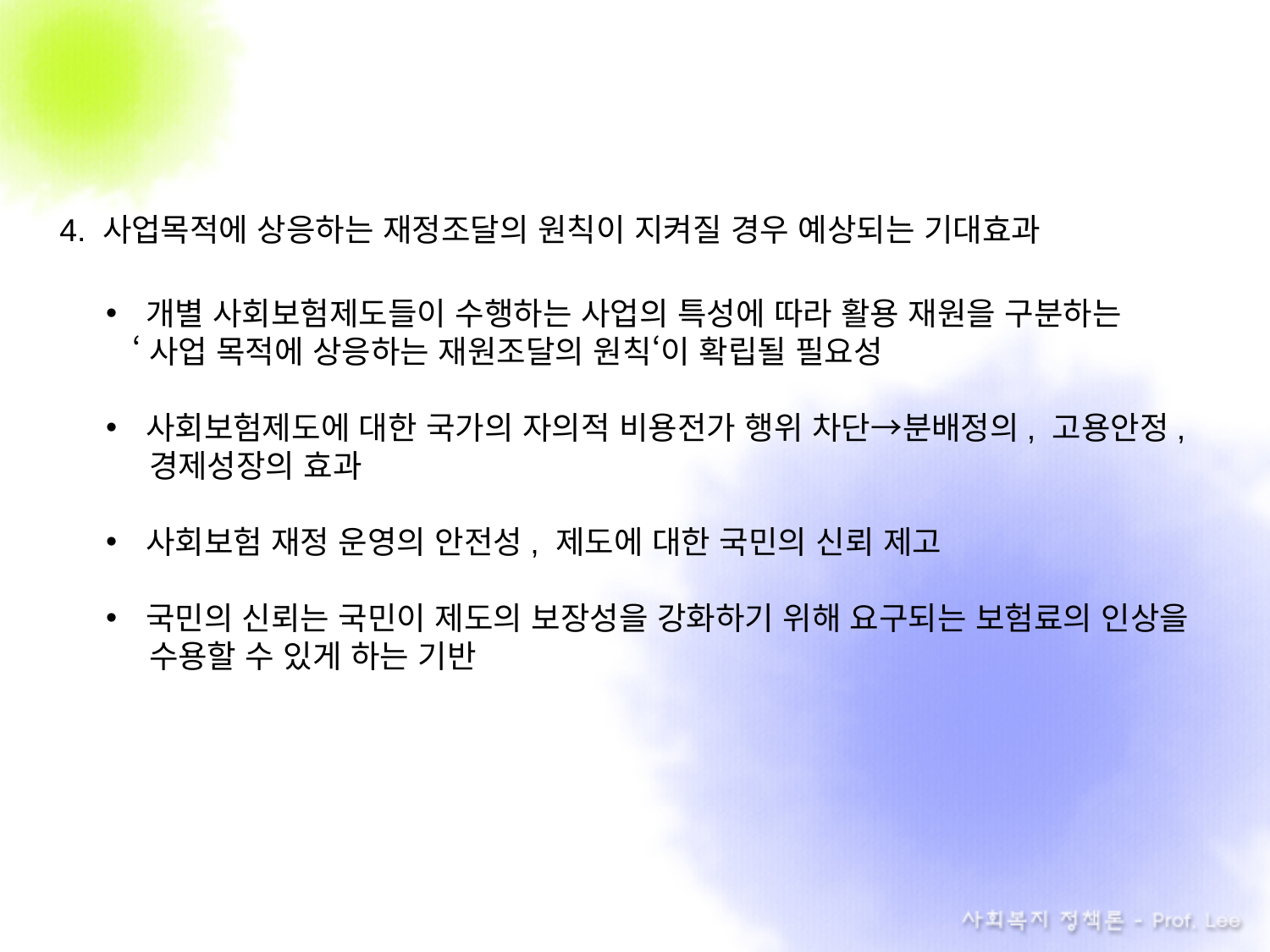

4. 사업목적에 상응하는 재정조달의 원칙이 지켜질 경우 예상되는 기대효과

개별 사회보험제도들이 수행하는 사업의 특성에 따라 활용 재원을 구분하는
   ‘사업 목적에 상응하는 재원조달의 원칙‘이 확립될 필요성

사회보험제도에 대한 국가의 자의적 비용전가 행위 차단→분배정의, 고용안정,
    경제성장의 효과

사회보험 재정 운영의 안전성, 제도에 대한 국민의 신뢰 제고

국민의 신뢰는 국민이 제도의 보장성을 강화하기 위해 요구되는 보험료의 인상을
    수용할 수 있게 하는 기반